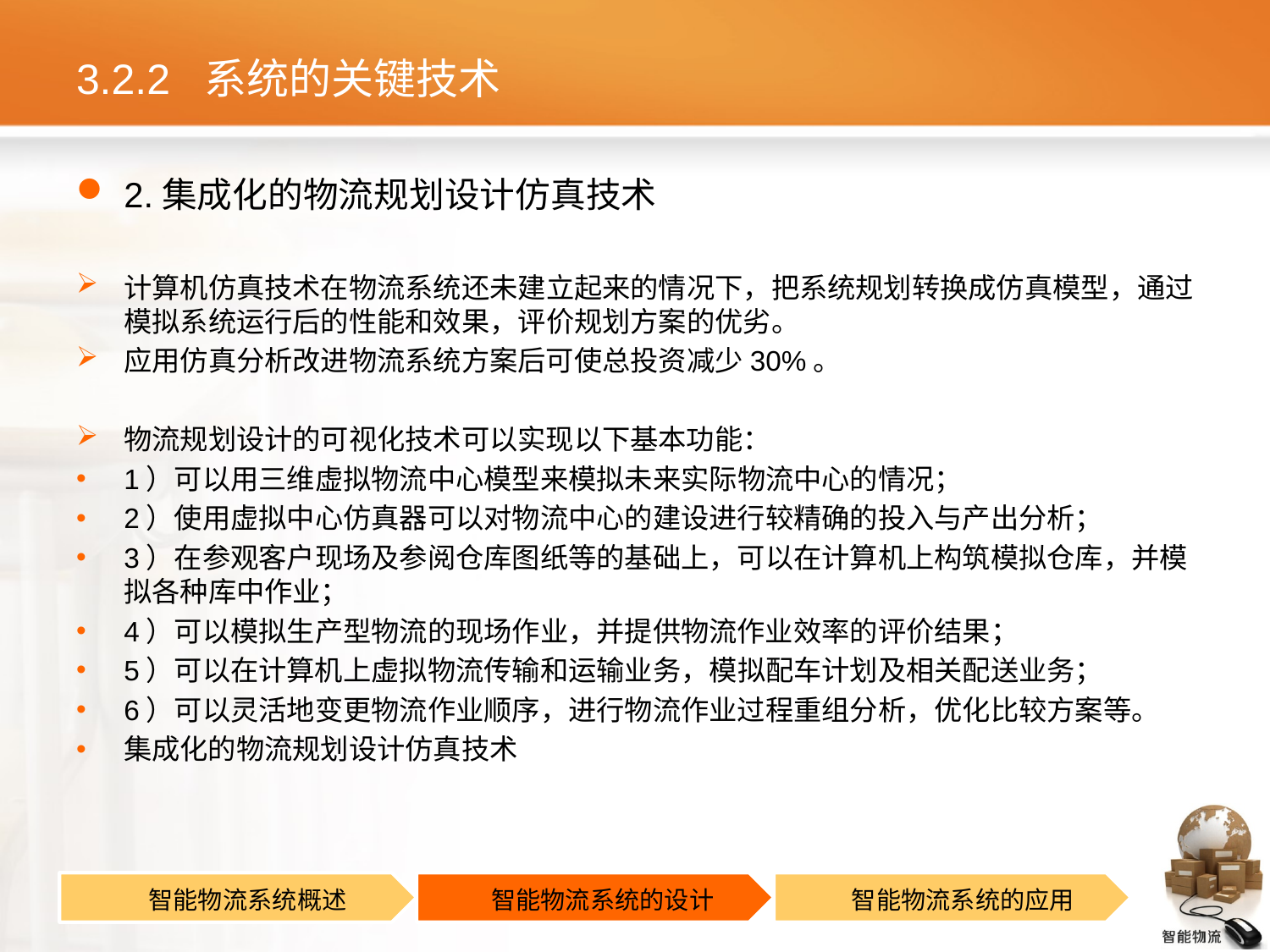

# 3.2.2  系统的关键技术
2.集成化的物流规划设计仿真技术

计算机仿真技术在物流系统还未建立起来的情况下，把系统规划转换成仿真模型，通过模拟系统运行后的性能和效果，评价规划方案的优劣。
应用仿真分析改进物流系统方案后可使总投资减少30%。

物流规划设计的可视化技术可以实现以下基本功能：
1）可以用三维虚拟物流中心模型来模拟未来实际物流中心的情况；
2）使用虚拟中心仿真器可以对物流中心的建设进行较精确的投入与产出分析；
3）在参观客户现场及参阅仓库图纸等的基础上，可以在计算机上构筑模拟仓库，并模拟各种库中作业；
4）可以模拟生产型物流的现场作业，并提供物流作业效率的评价结果；
5）可以在计算机上虚拟物流传输和运输业务，模拟配车计划及相关配送业务；
6）可以灵活地变更物流作业顺序，进行物流作业过程重组分析，优化比较方案等。
集成化的物流规划设计仿真技术